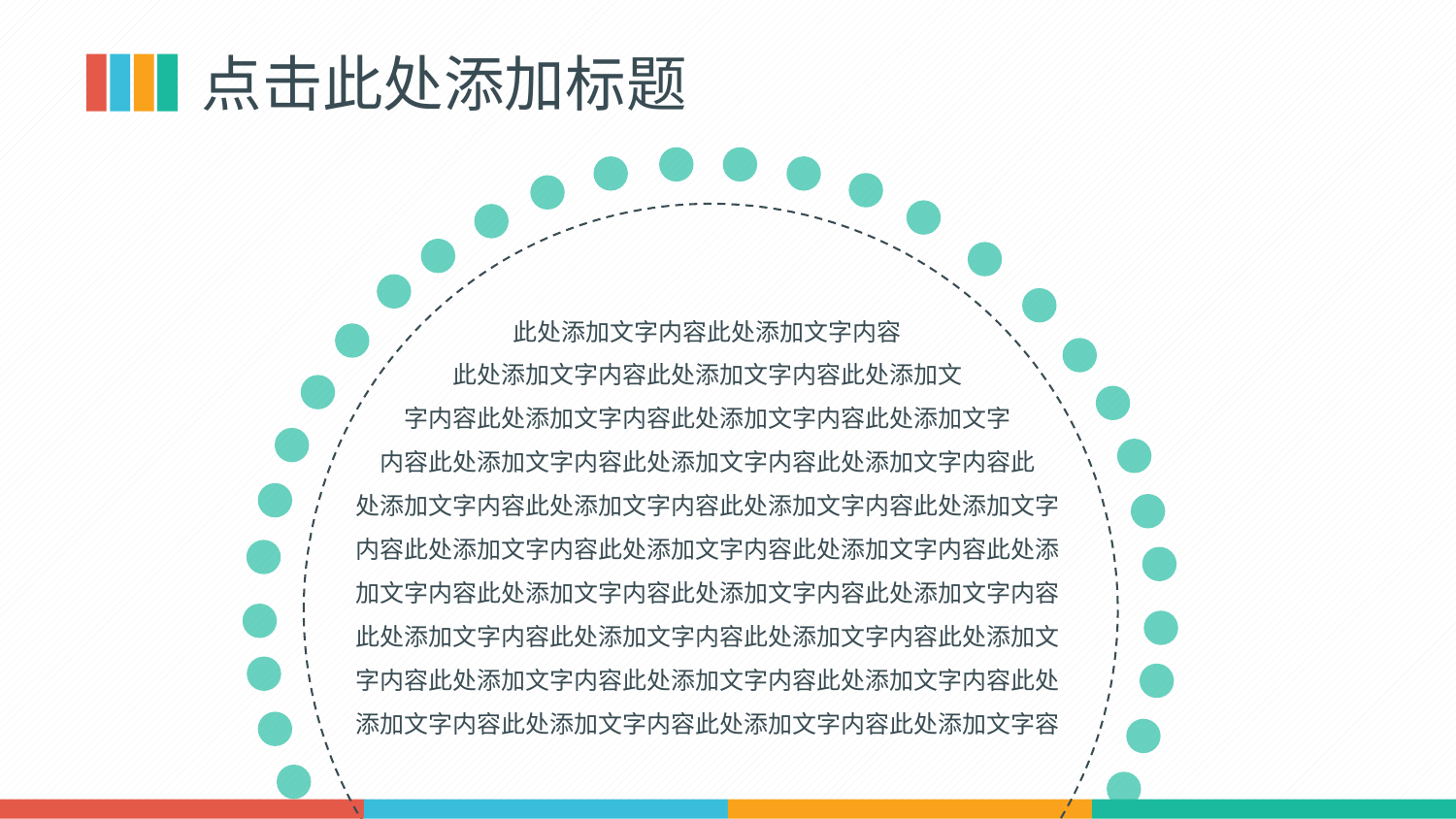

此处添加文字内容此处添加文字内容
此处添加文字内容此处添加文字内容此处添加文
字内容此处添加文字内容此处添加文字内容此处添加文字
内容此处添加文字内容此处添加文字内容此处添加文字内容此
处添加文字内容此处添加文字内容此处添加文字内容此处添加文字内容此处添加文字内容此处添加文字内容此处添加文字内容此处添加文字内容此处添加文字内容此处添加文字内容此处添加文字内容此处添加文字内容此处添加文字内容此处添加文字内容此处添加文字内容此处添加文字内容此处添加文字内容此处添加文字内容此处添加文字内容此处添加文字内容此处添加文字内容此处添加文字容